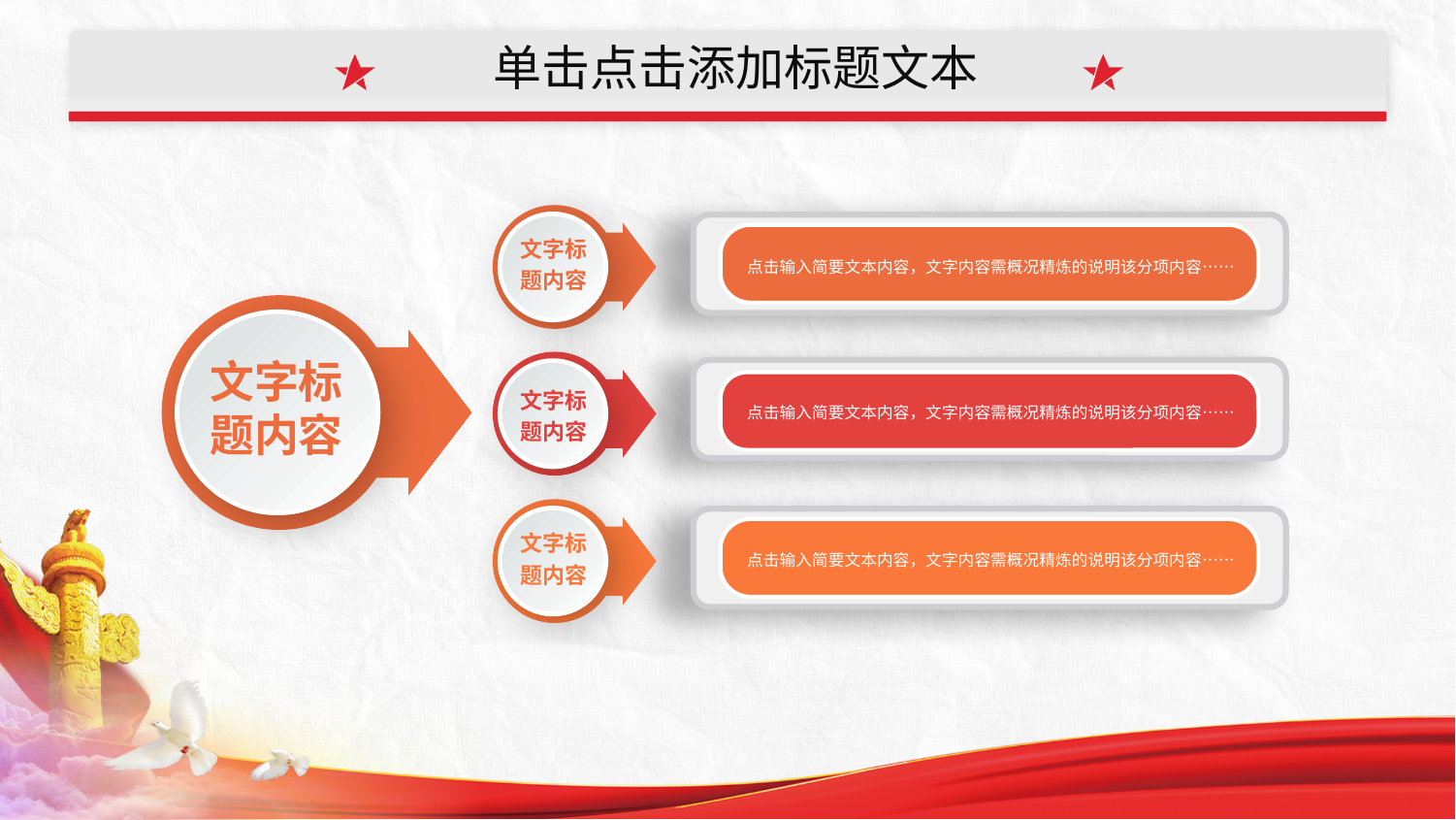

单击点击添加标题文本

文字标题内容
点击输入简要文本内容，文字内容需概况精炼的说明该分项内容……

文字标题内容

文字标题内容
点击输入简要文本内容，文字内容需概况精炼的说明该分项内容……

文字标题内容
点击输入简要文本内容，文字内容需概况精炼的说明该分项内容……